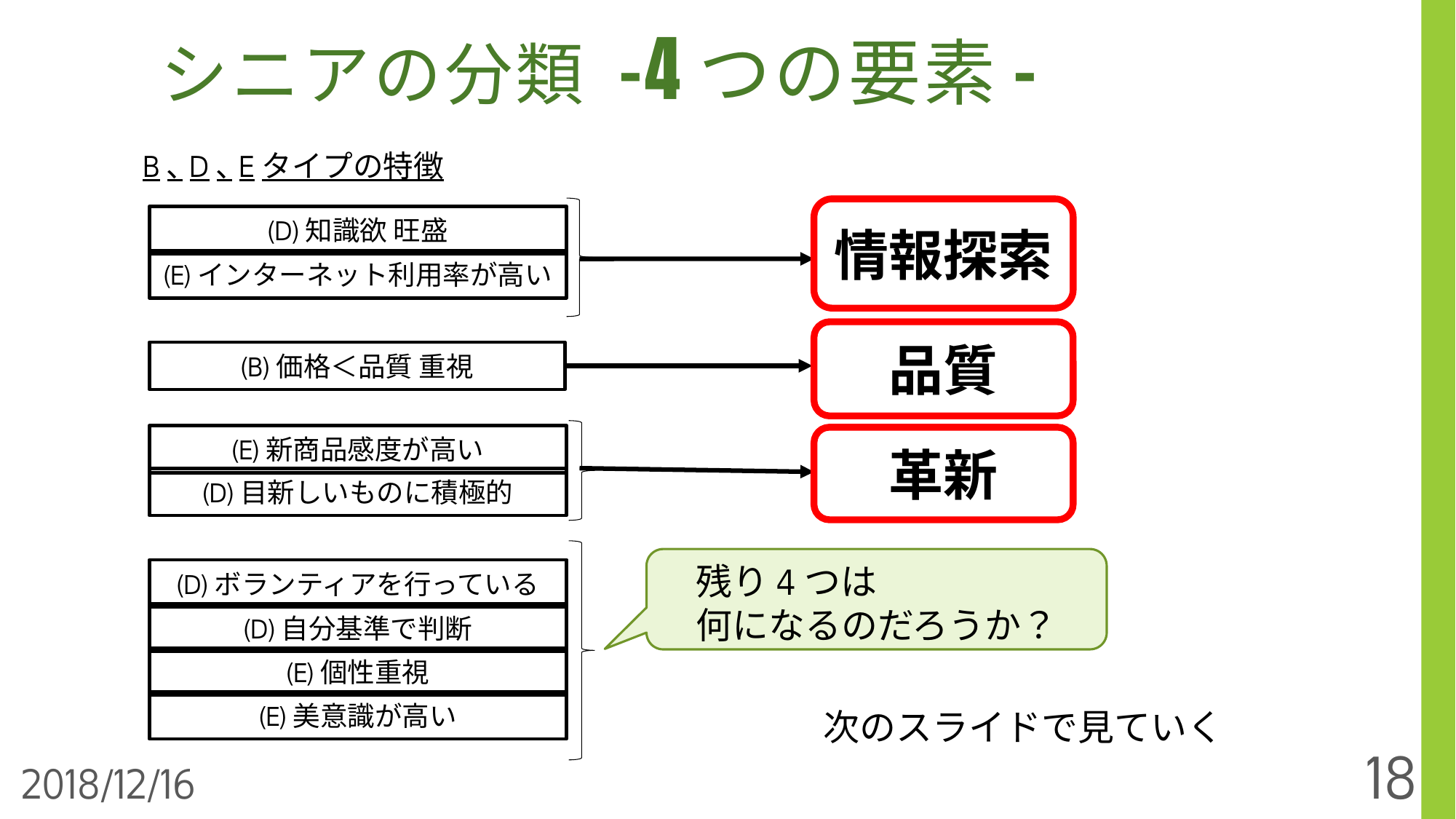

# シニアの分類 -4つの要素-
B､D､Eタイプの特徴

情報探索
(D)知識欲 旺盛
(E)インターネット利用率が高い
品質
(B)価格＜品質 重視

(E)新商品感度が高い
革新
(D)目新しいものに積極的

残り4つは
何になるのだろうか？
(D)ボランティアを行っている
(D)自分基準で判断
(E)個性重視
(E)美意識が高い
次のスライドで見ていく
18
2018/12/16